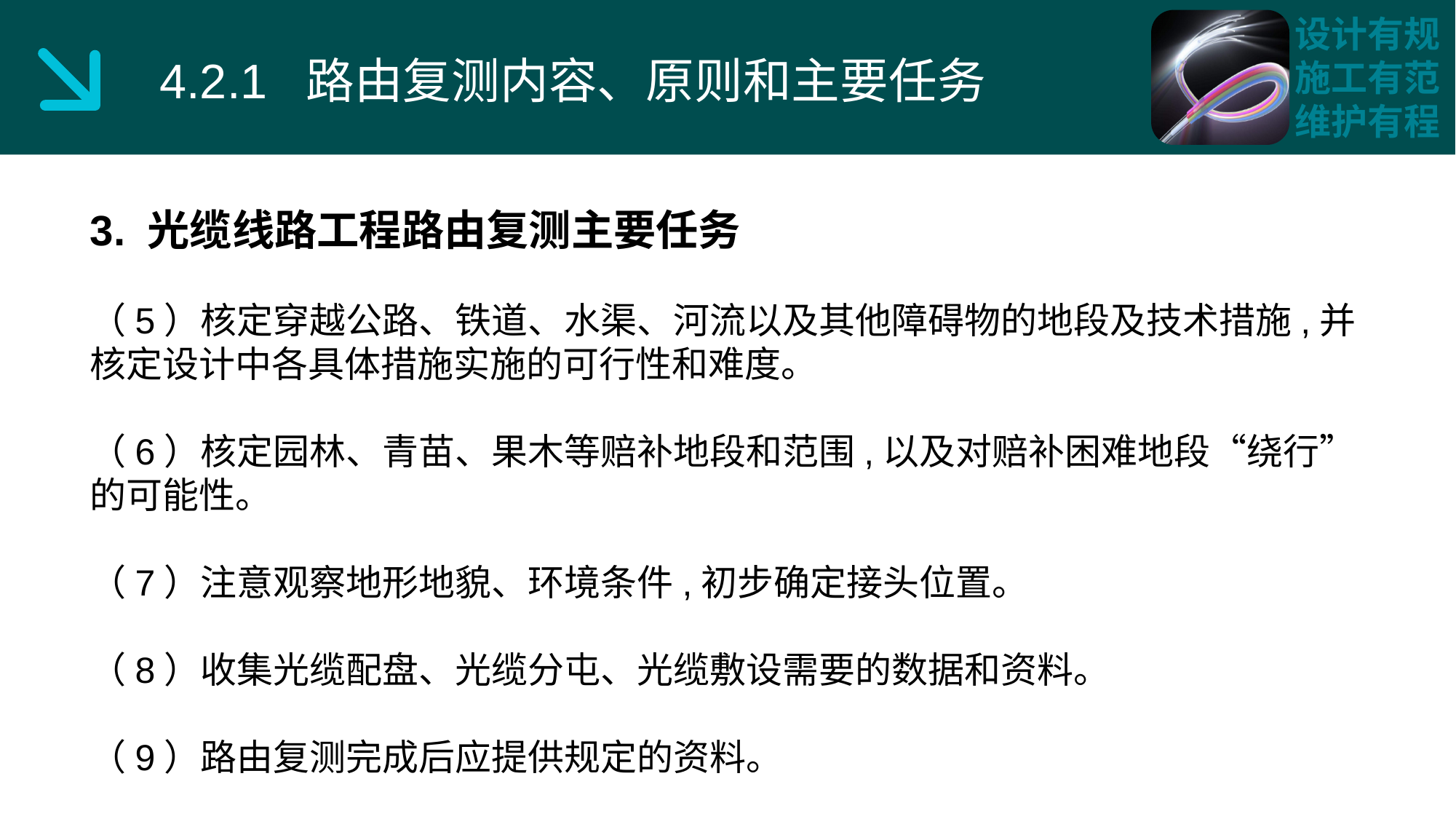

4.2.1  路由复测内容、原则和主要任务

3. 光缆线路工程路由复测主要任务

（5）核定穿越公路、铁道、水渠、河流以及其他障碍物的地段及技术措施,并核定设计中各具体措施实施的可行性和难度。

（6）核定园林、青苗、果木等赔补地段和范围,以及对赔补困难地段“绕行”的可能性。

（7）注意观察地形地貌、环境条件,初步确定接头位置。

（8）收集光缆配盘、光缆分屯、光缆敷设需要的数据和资料。

（9）路由复测完成后应提供规定的资料。